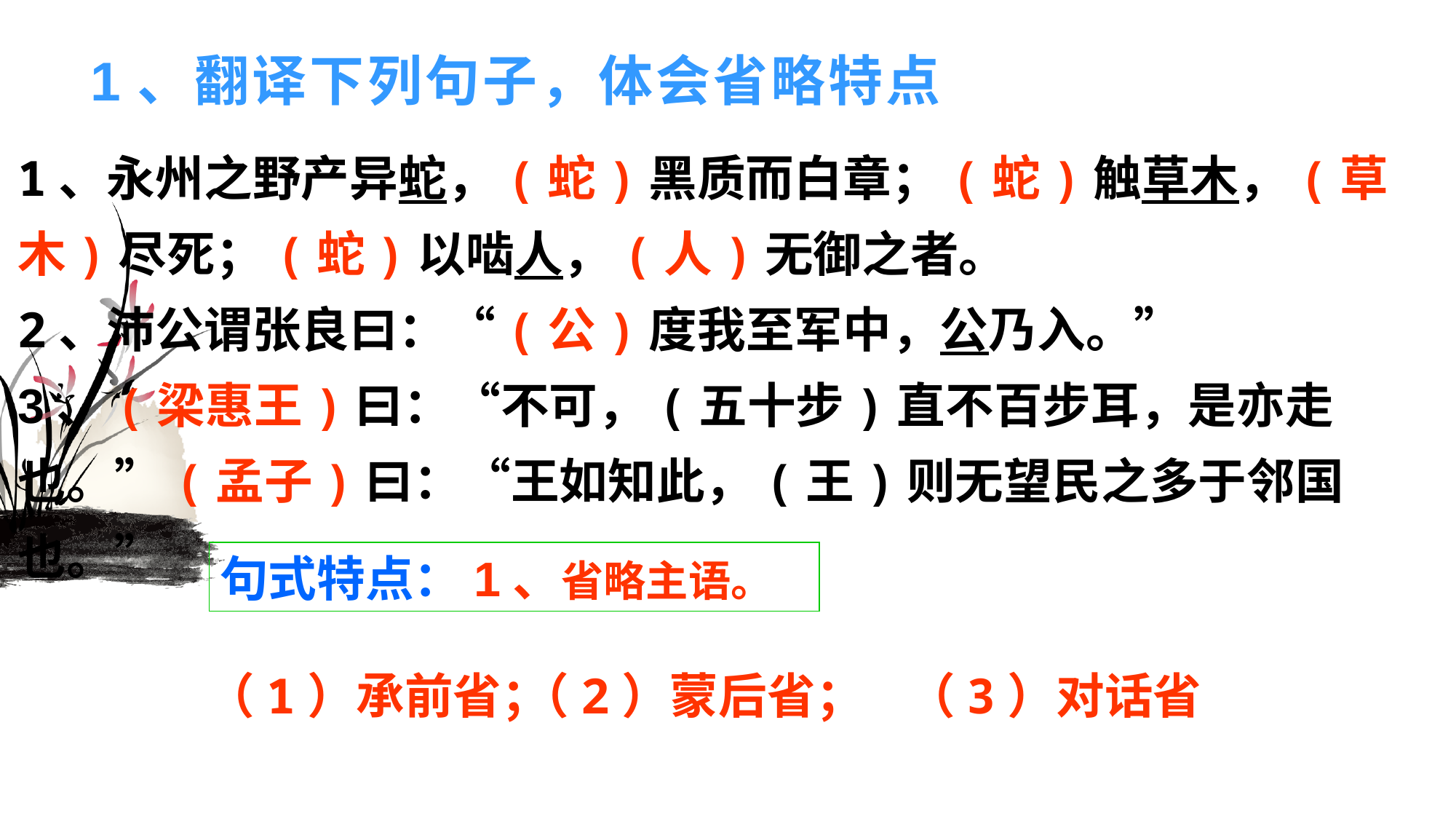

# 1、翻译下列句子，体会省略特点
1、永州之野产异蛇，(蛇)黑质而白章；(蛇)触草木，(草木)尽死；(蛇)以啮人，(人)无御之者。
2、沛公谓张良曰：“(公)度我至军中，公乃入。”
3、(梁惠王)曰：“不可，(五十步)直不百步耳，是亦走也。”(孟子)曰：“王如知此，(王)则无望民之多于邻国也。”
句式特点：1、省略主语。
（1）承前省；
（2）蒙后省；
（3）对话省